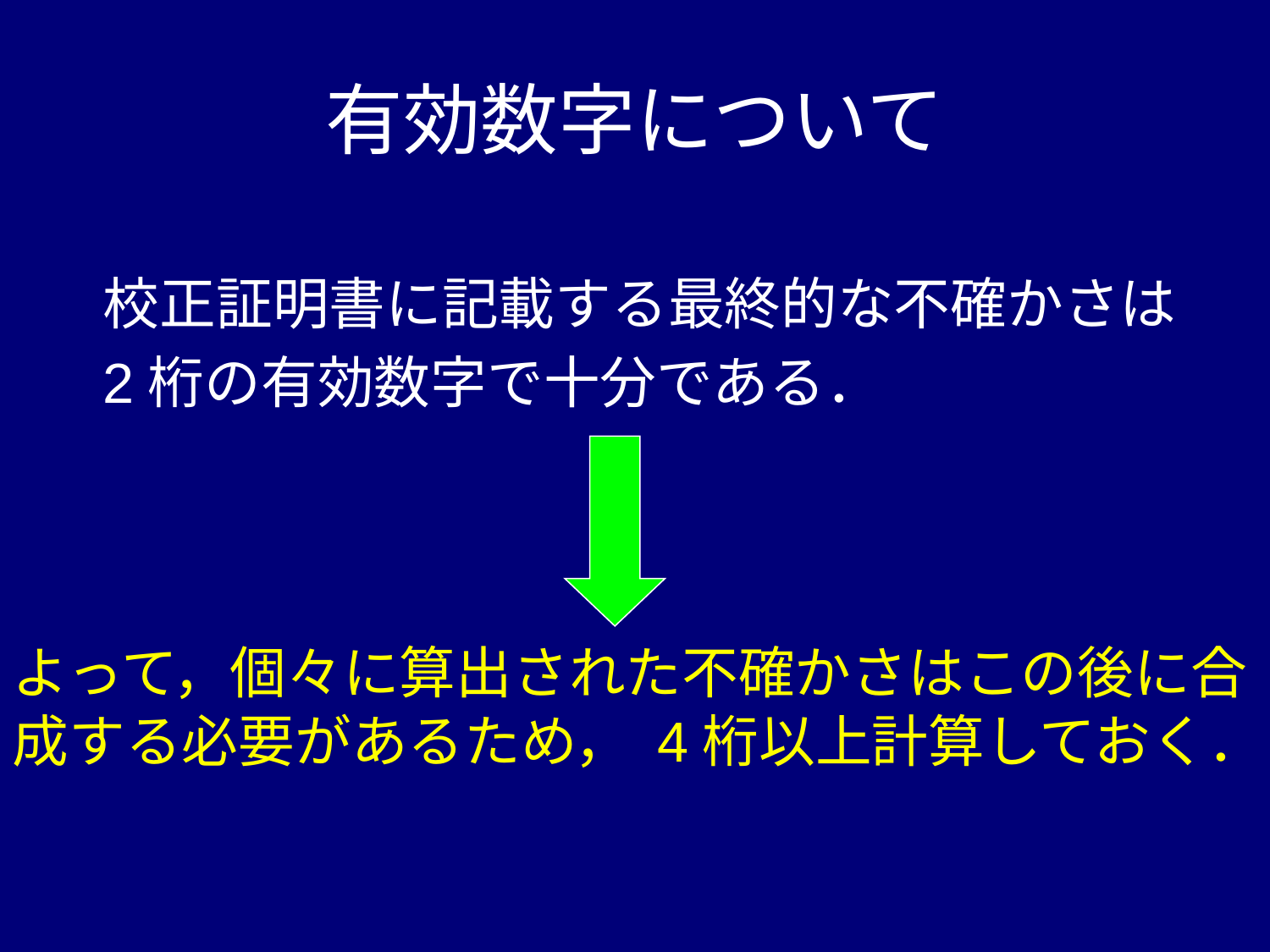

# 有効数字について
校正証明書に記載する最終的な不確かさは
2桁の有効数字で十分である．

よって，個々に算出された不確かさはこの後に合成する必要があるため， 4桁以上計算しておく．